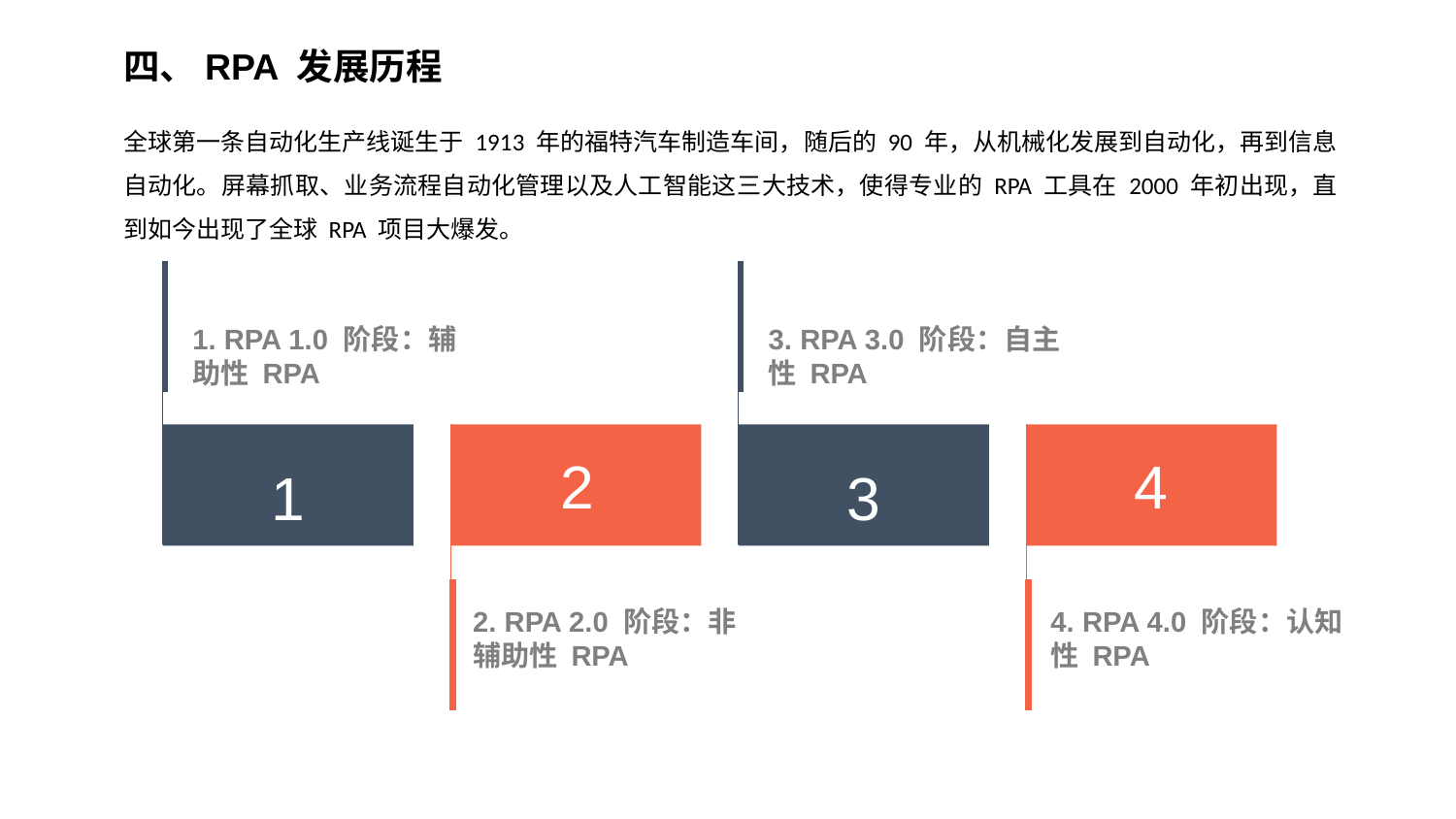

四、RPA 发展历程
全球第一条自动化生产线诞生于 1913 年的福特汽车制造车间，随后的 90 年，从机械化发展到自动化，再到信息自动化。屏幕抓取、业务流程自动化管理以及人工智能这三大技术，使得专业的 RPA 工具在 2000 年初出现，直到如今出现了全球 RPA 项目大爆发。

3. RPA 3.0 阶段：自主性 RPA
1. RPA 1.0 阶段：辅助性 RPA

2

4

1

3
2. RPA 2.0 阶段：非辅助性 RPA
4. RPA 4.0 阶段：认知性 RPA